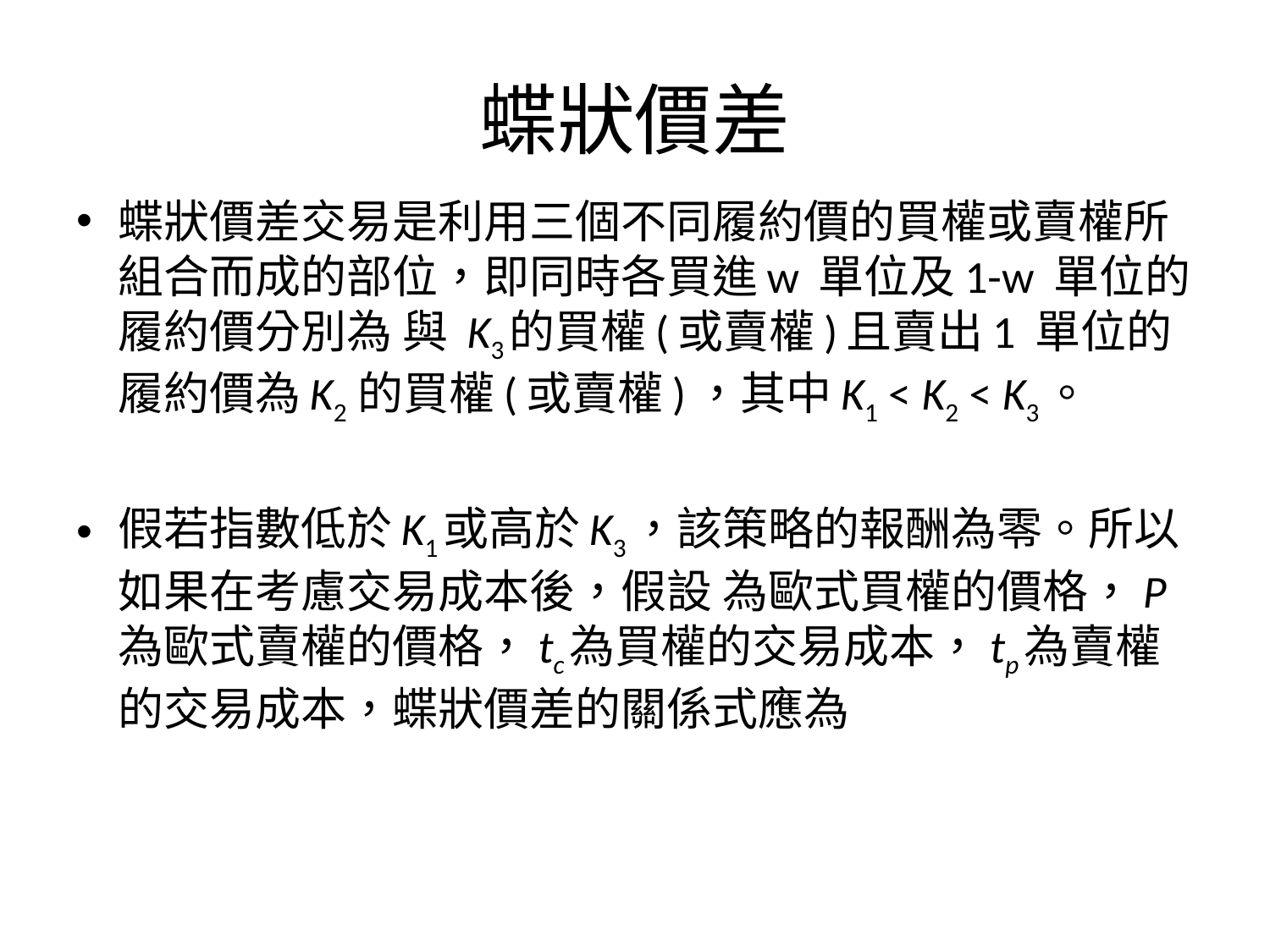

# 蝶狀價差
蝶狀價差交易是利用三個不同履約價的買權或賣權所組合而成的部位，即同時各買進w 單位及1-w 單位的履約價分別為 與 K3的買權(或賣權)且賣出1 單位的履約價為K2 的買權(或賣權)，其中K1 < K2 < K3。

假若指數低於K1或高於K3，該策略的報酬為零。所以如果在考慮交易成本後，假設 為歐式買權的價格，P為歐式賣權的價格，tc為買權的交易成本，tp為賣權的交易成本，蝶狀價差的關係式應為